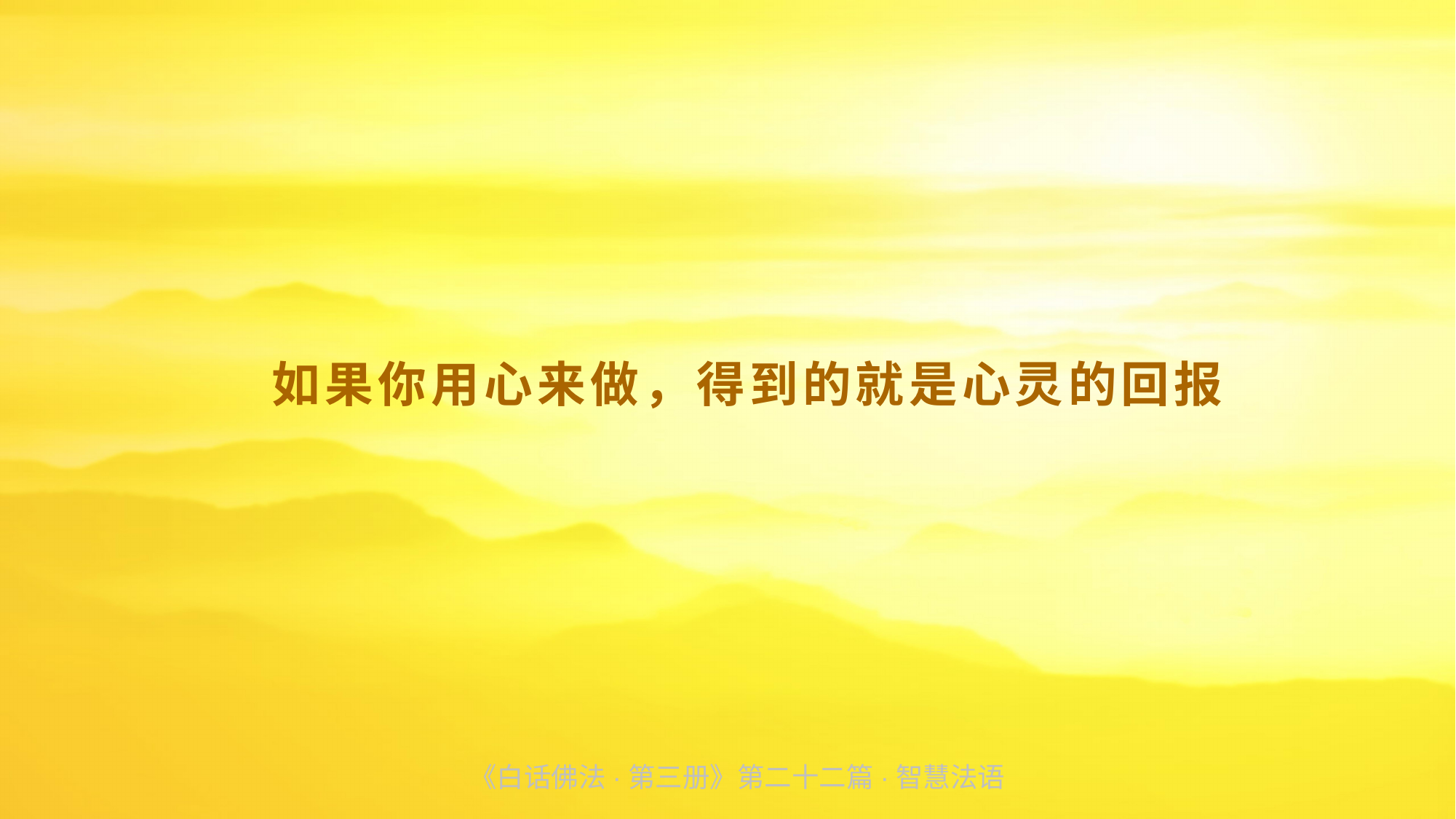

如果你用心来做，得到的就是心灵的回报
  《白话佛法·第三册》第二十二篇·智慧法语